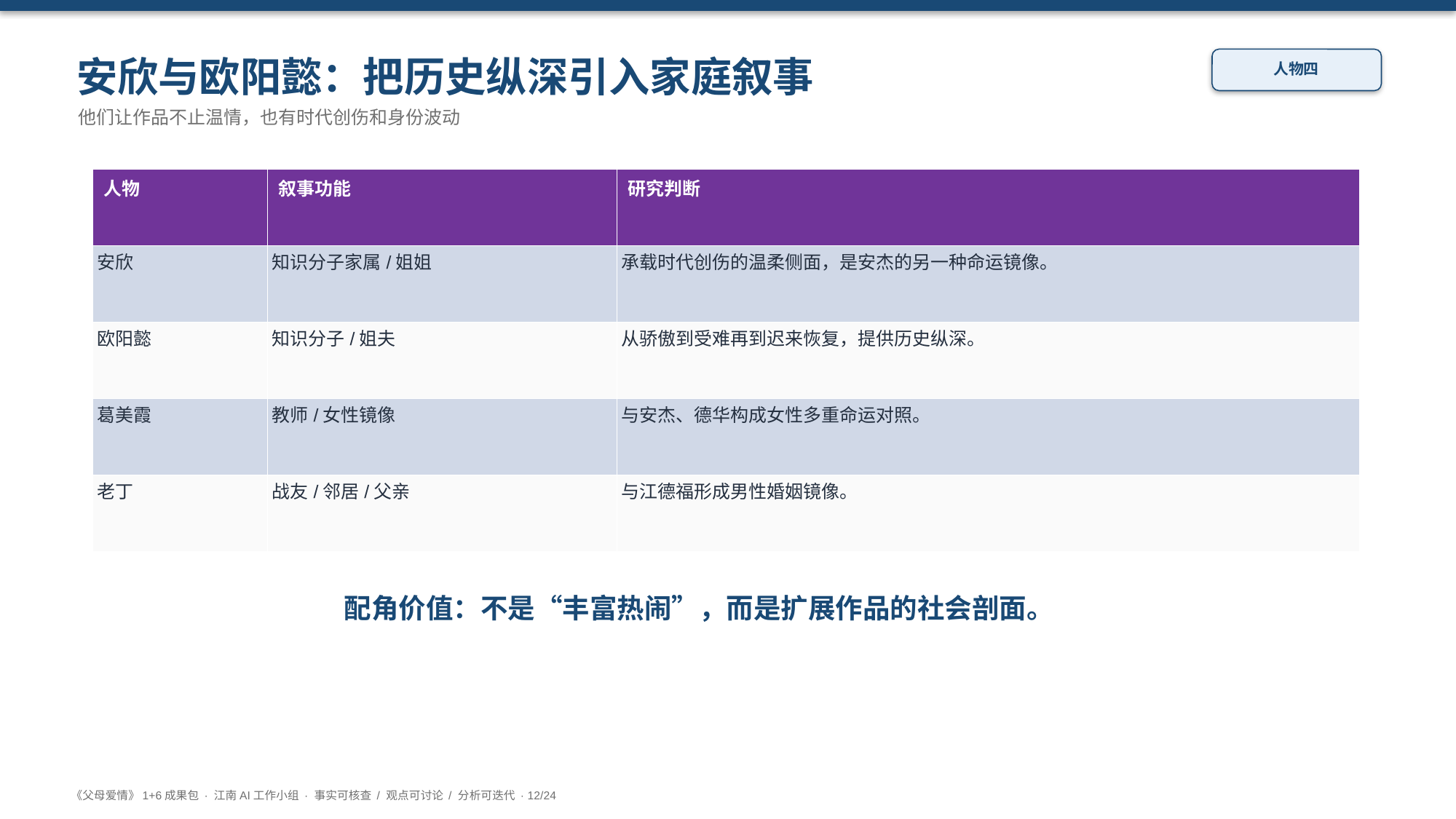

安欣与欧阳懿：把历史纵深引入家庭叙事

人物四
他们让作品不止温情，也有时代创伤和身份波动
| 人物 | 叙事功能 | 研究判断 |
| --- | --- | --- |
| 安欣 | 知识分子家属/姐姐 | 承载时代创伤的温柔侧面，是安杰的另一种命运镜像。 |
| 欧阳懿 | 知识分子/姐夫 | 从骄傲到受难再到迟来恢复，提供历史纵深。 |
| 葛美霞 | 教师/女性镜像 | 与安杰、德华构成女性多重命运对照。 |
| 老丁 | 战友/邻居/父亲 | 与江德福形成男性婚姻镜像。 |
配角价值：不是“丰富热闹”，而是扩展作品的社会剖面。
《父母爱情》1+6成果包 · 江南AI工作小组 · 事实可核查 / 观点可讨论 / 分析可迭代 · 12/24